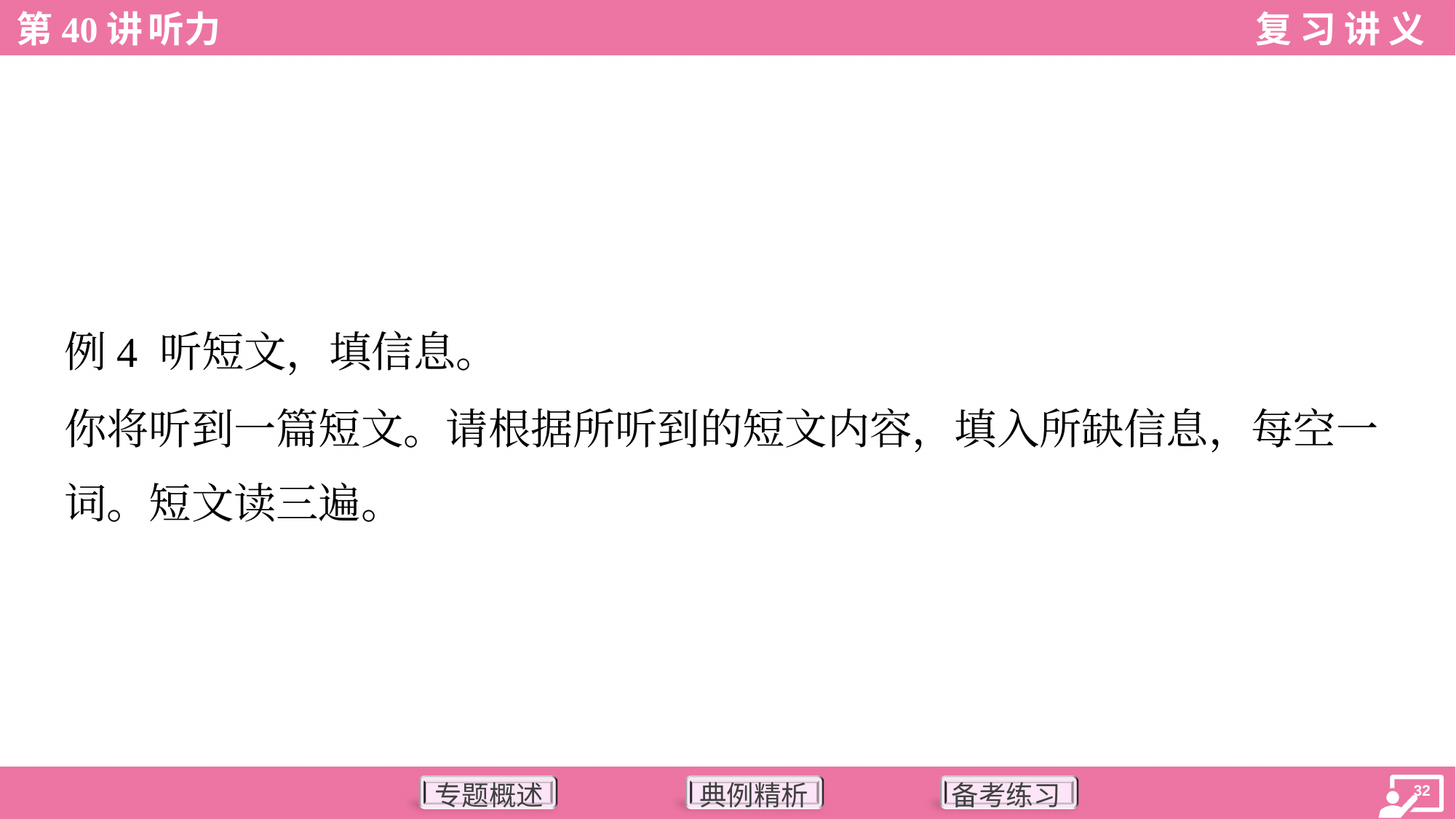

例4 听短文，填信息。
你将听到一篇短文。请根据所听到的短文内容，填入所缺信息，每空一
词。短文读三遍。